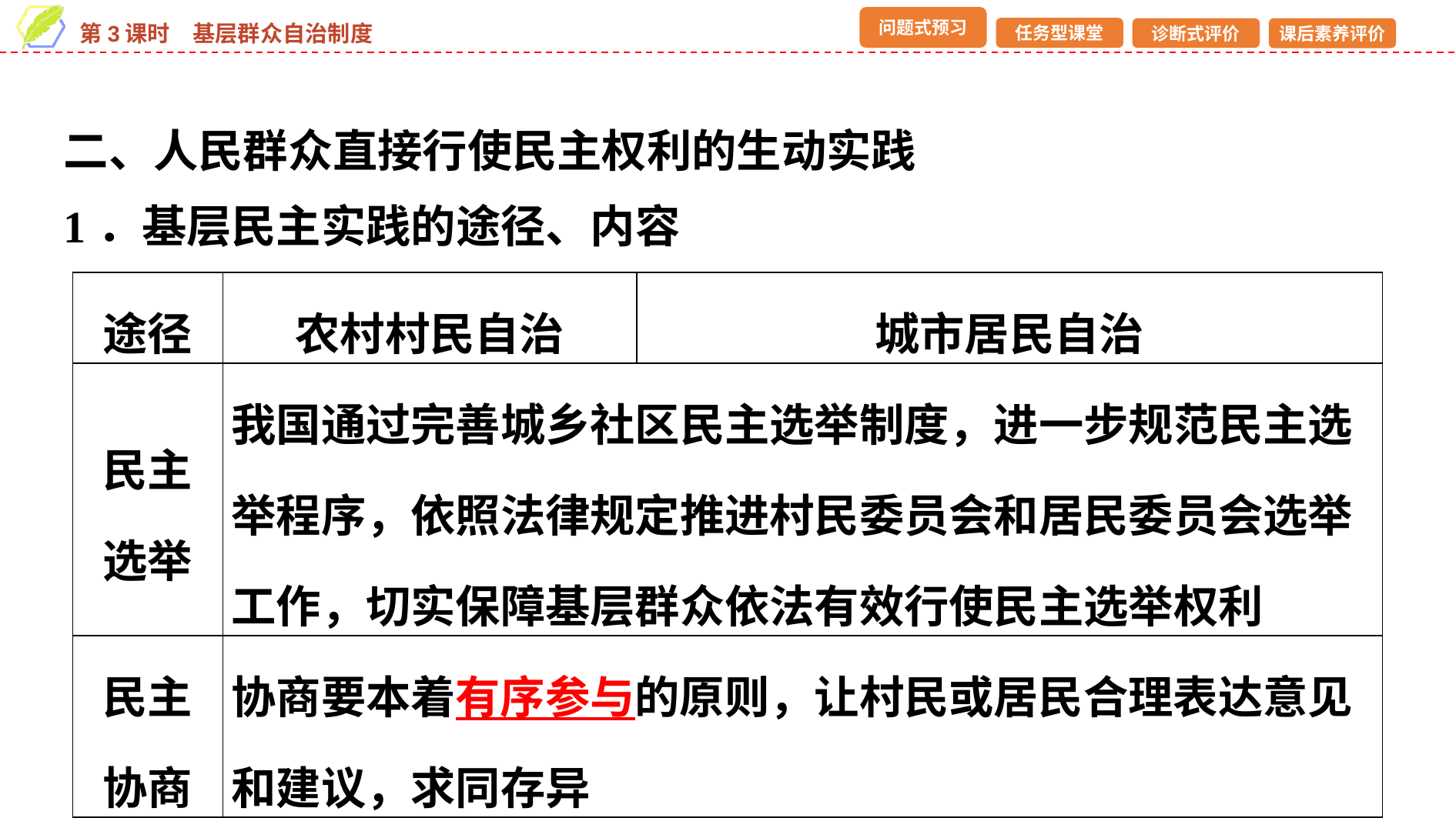

二、人民群众直接行使民主权利的生动实践
1．基层民主实践的途径、内容
| 途径 | 农村村民自治 | 城市居民自治 |
| --- | --- | --- |
| 民主选举 | 我国通过完善城乡社区民主选举制度，进一步规范民主选举程序，依照法律规定推进村民委员会和居民委员会选举工作，切实保障基层群众依法有效行使民主选举权利 |  |
| 民主协商 | 协商要本着有序参与的原则，让村民或居民合理表达意见和建议，求同存异 |  |